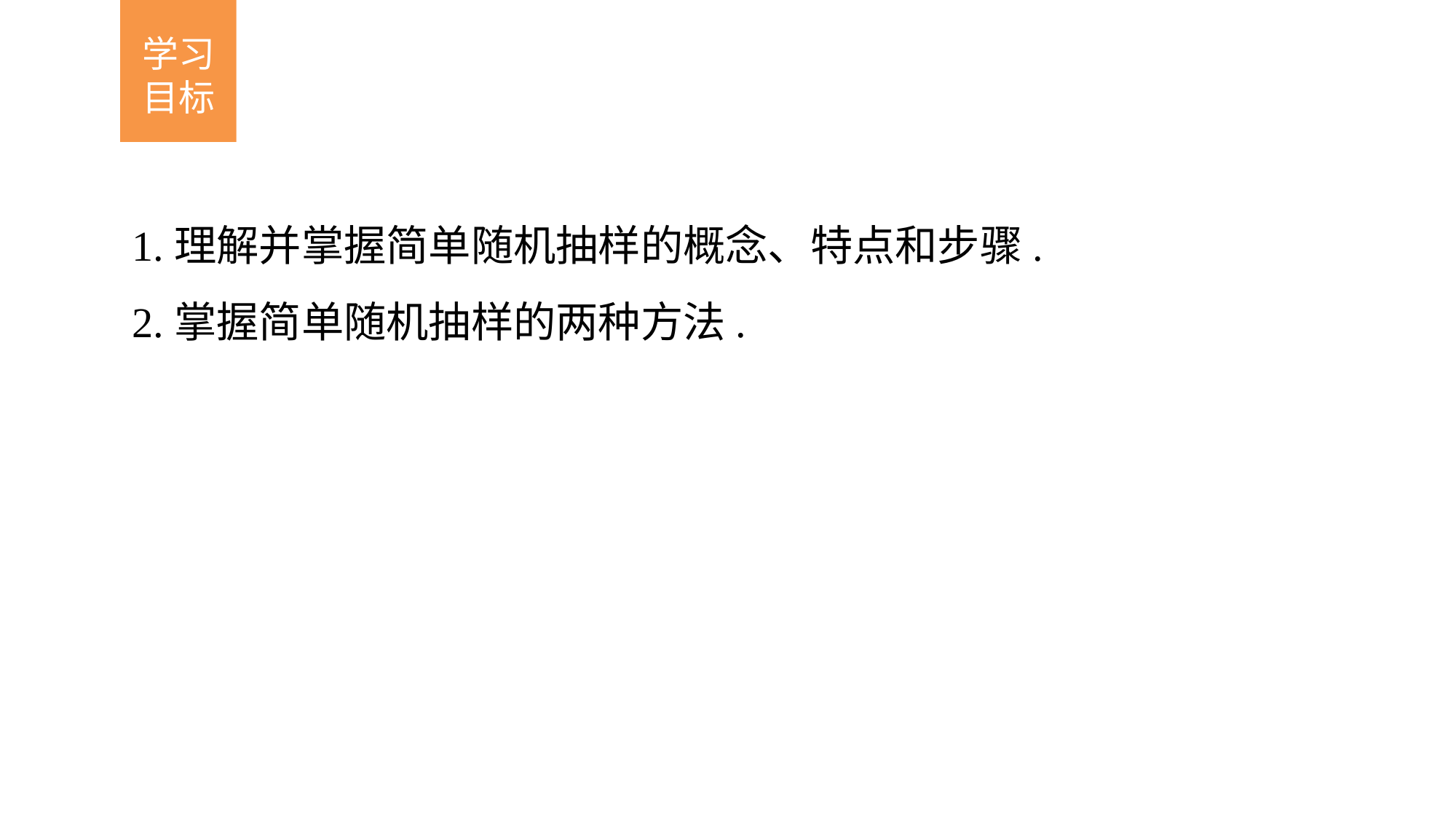

学习目标
1.理解并掌握简单随机抽样的概念、特点和步骤.
2.掌握简单随机抽样的两种方法.